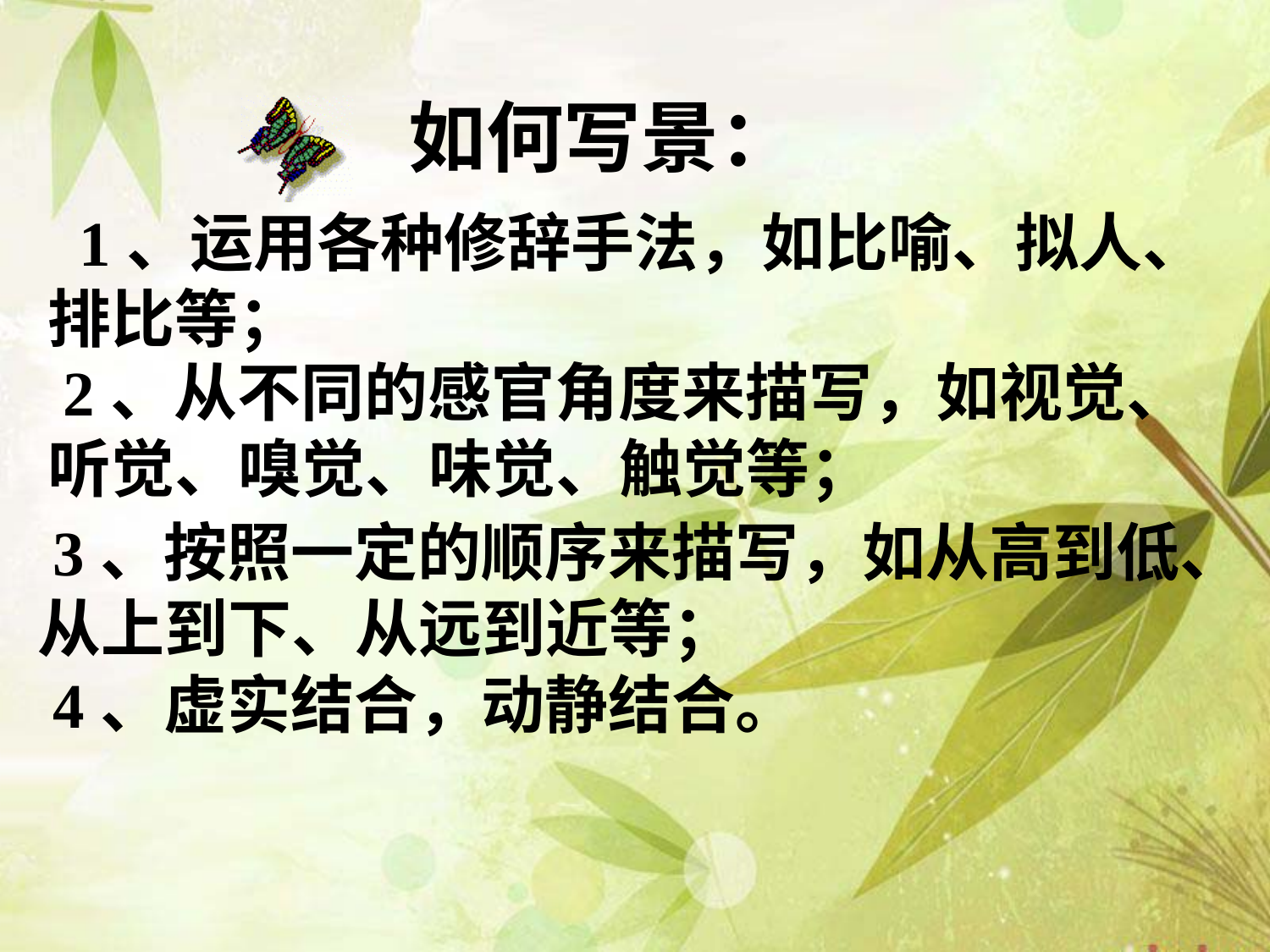

# 如何写景：

  1、运用各种修辞手法，如比喻、拟人、排比等；
 2、从不同的感官角度来描写，如视觉、听觉、嗅觉、味觉、触觉等；
 3、按照一定的顺序来描写，如从高到低、从上到下、从远到近等；
 4、虚实结合，动静结合。